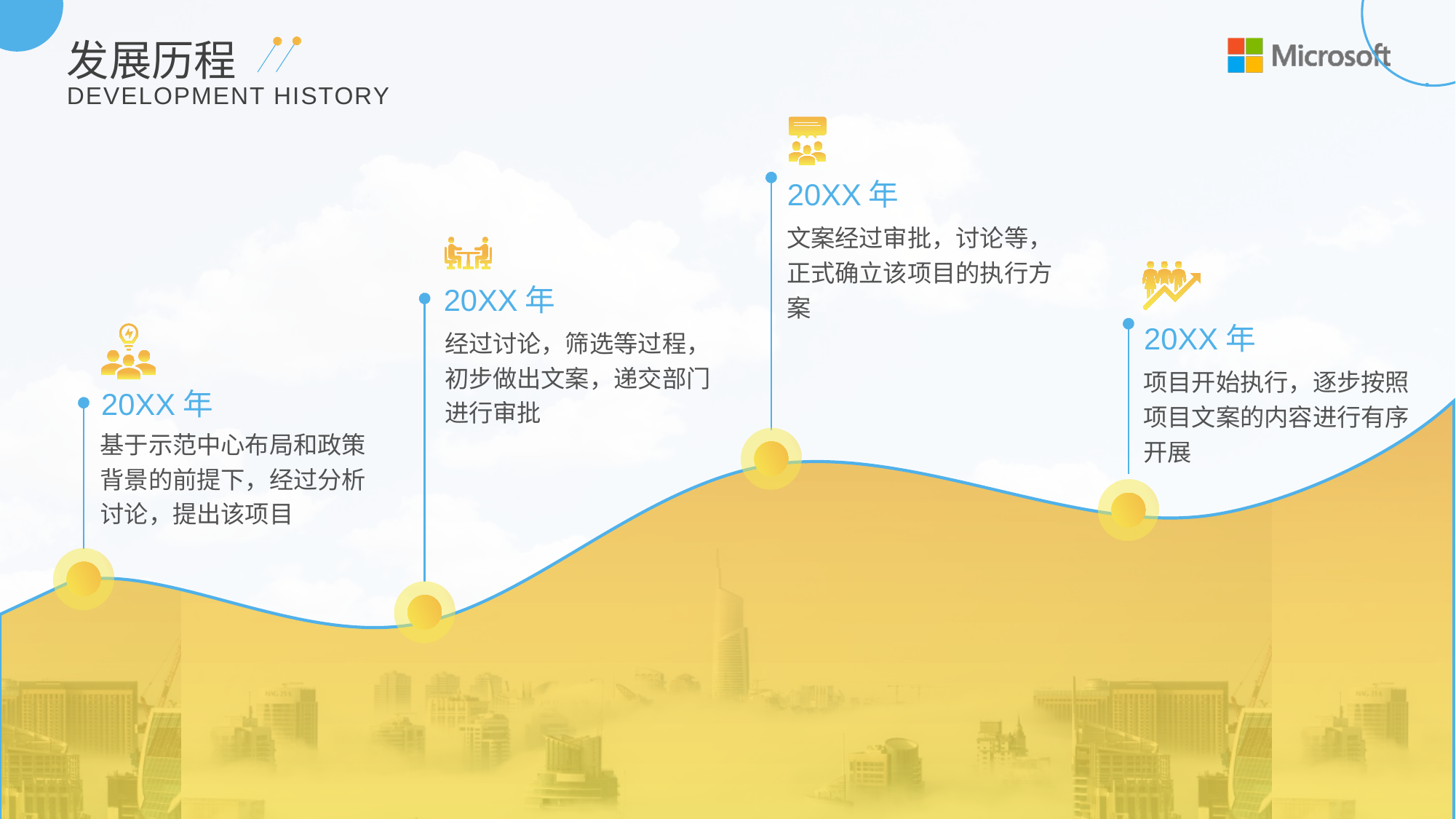

发展历程

DEVELOPMENT HISTORY

20XX年
文案经过审批，讨论等，正式确立该项目的执行方案

20XX年

经过讨论，筛选等过程，初步做出文案，递交部门进行审批

20XX年

项目开始执行，逐步按照项目文案的内容进行有序开展
20XX年

基于示范中心布局和政策背景的前提下，经过分析讨论，提出该项目